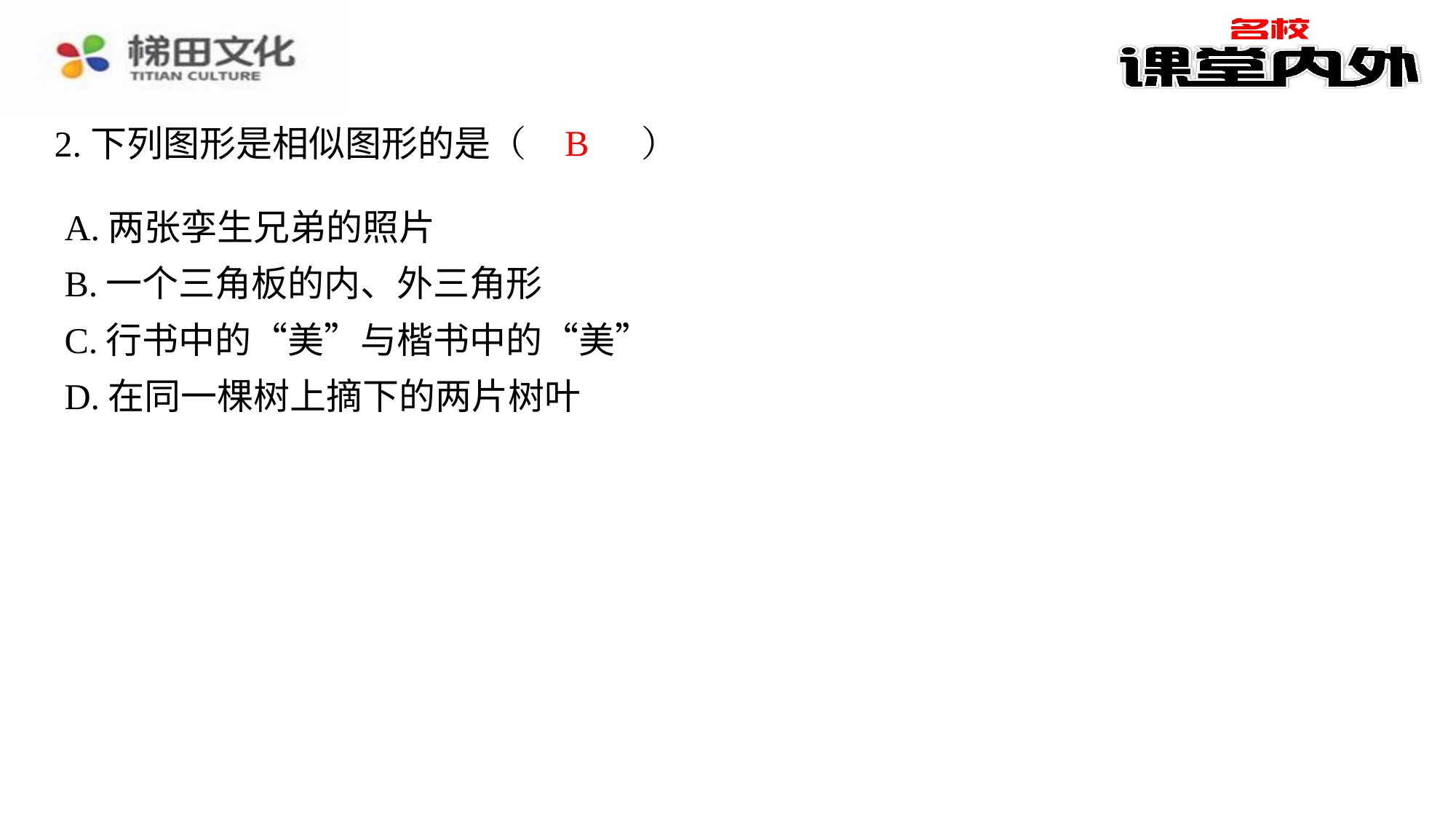

B
2.下列图形是相似图形的是（　B　）
| A.两张孪生兄弟的照片 |
| --- |
| B.一个三角板的内、外三角形 |
| C.行书中的“美”与楷书中的“美” |
| D.在同一棵树上摘下的两片树叶 |